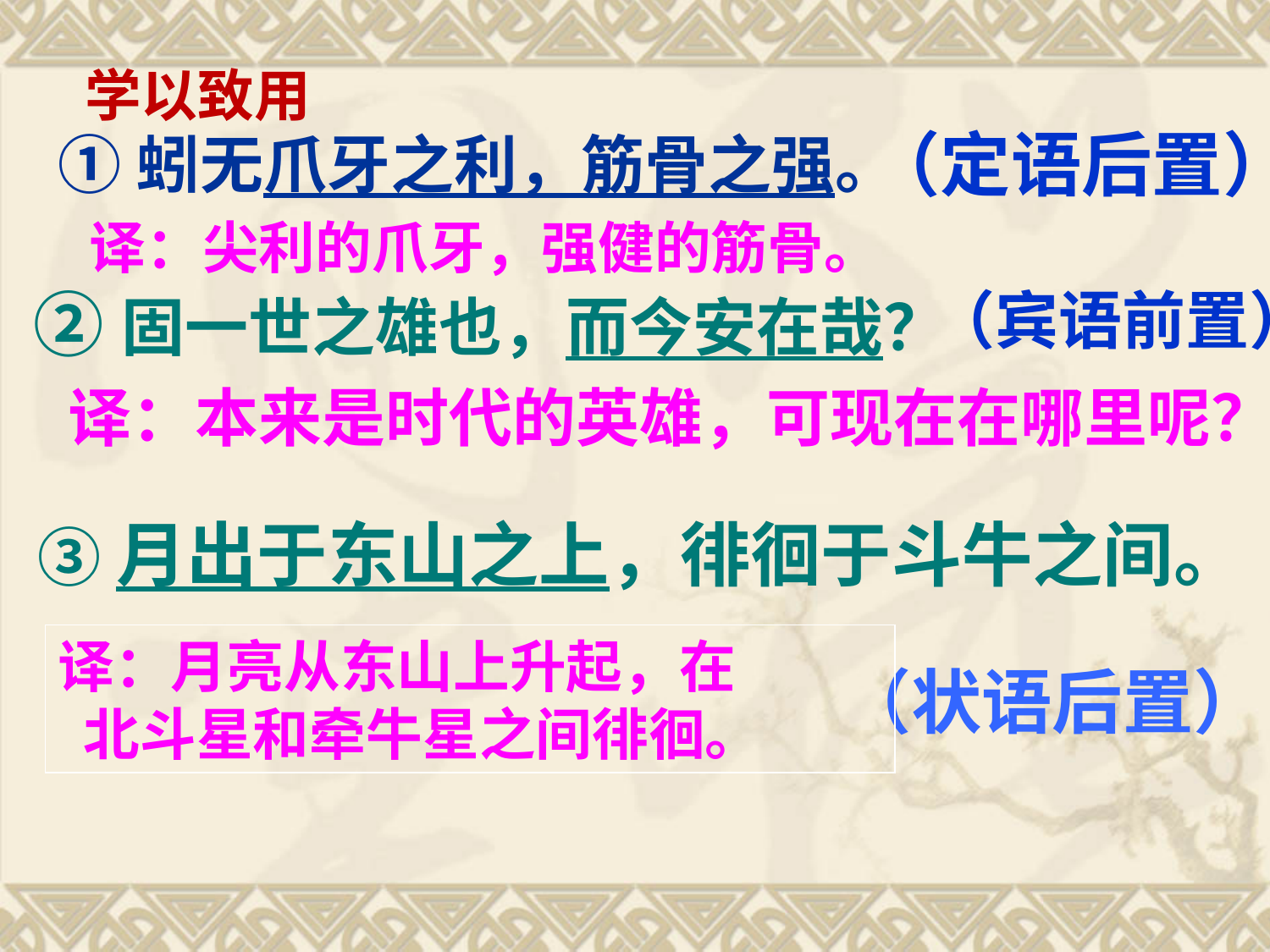

学以致用
（定语后置）
①蚓无爪牙之利，筋骨之强。

译：尖利的爪牙，强健的筋骨。
②固一世之雄也，而今安在哉？
（宾语前置）
译：本来是时代的英雄，可现在在哪里呢？
③月出于东山之上，徘徊于斗牛之间。

译：月亮从东山上升起，在              北斗星和牵牛星之间徘徊。
    （状语后置）